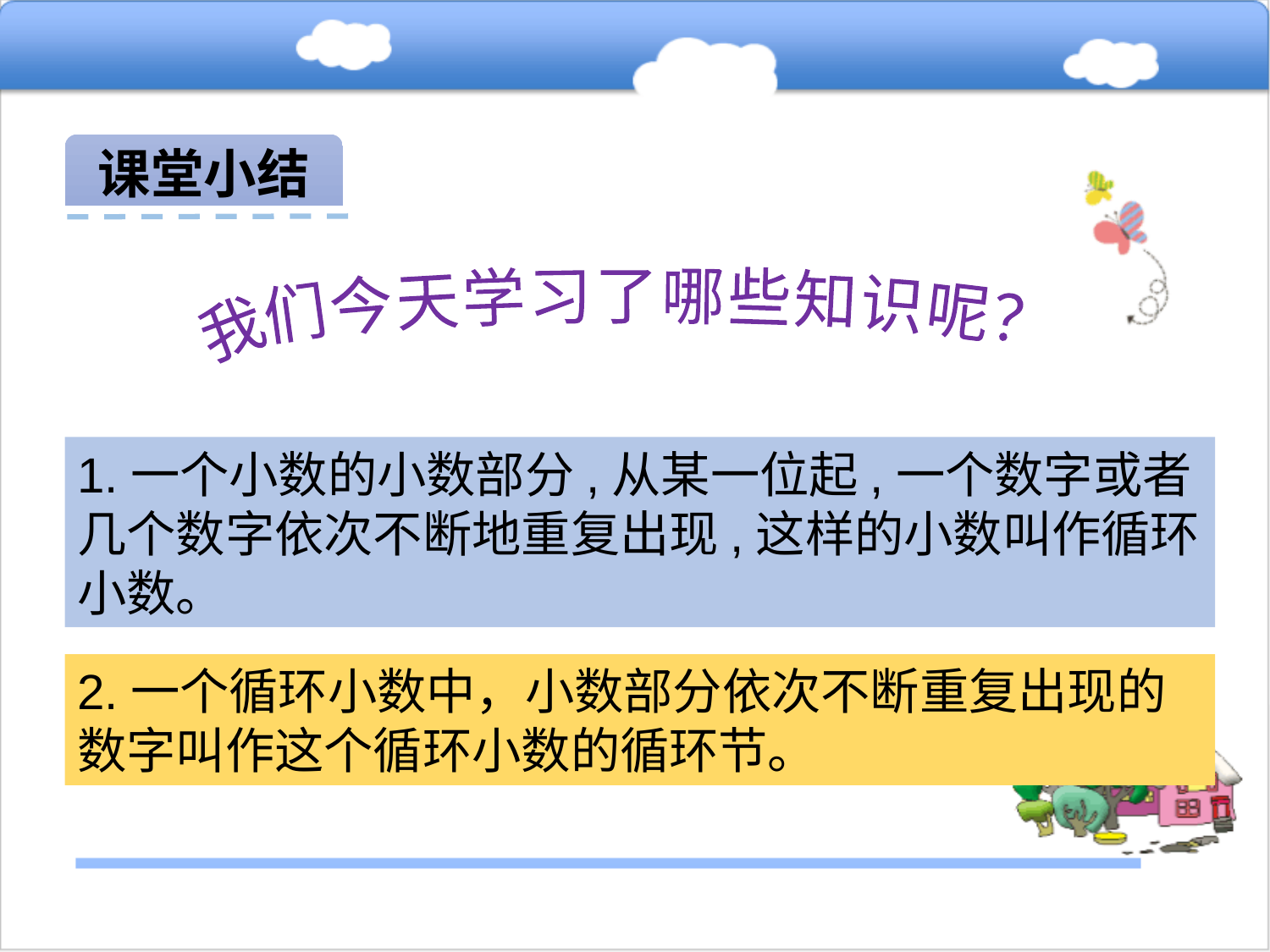

课堂小结
我们今天学习了哪些知识呢？
1.一个小数的小数部分,从某一位起,一个数字或者几个数字依次不断地重复出现,这样的小数叫作循环小数。
2.一个循环小数中，小数部分依次不断重复出现的数字叫作这个循环小数的循环节。